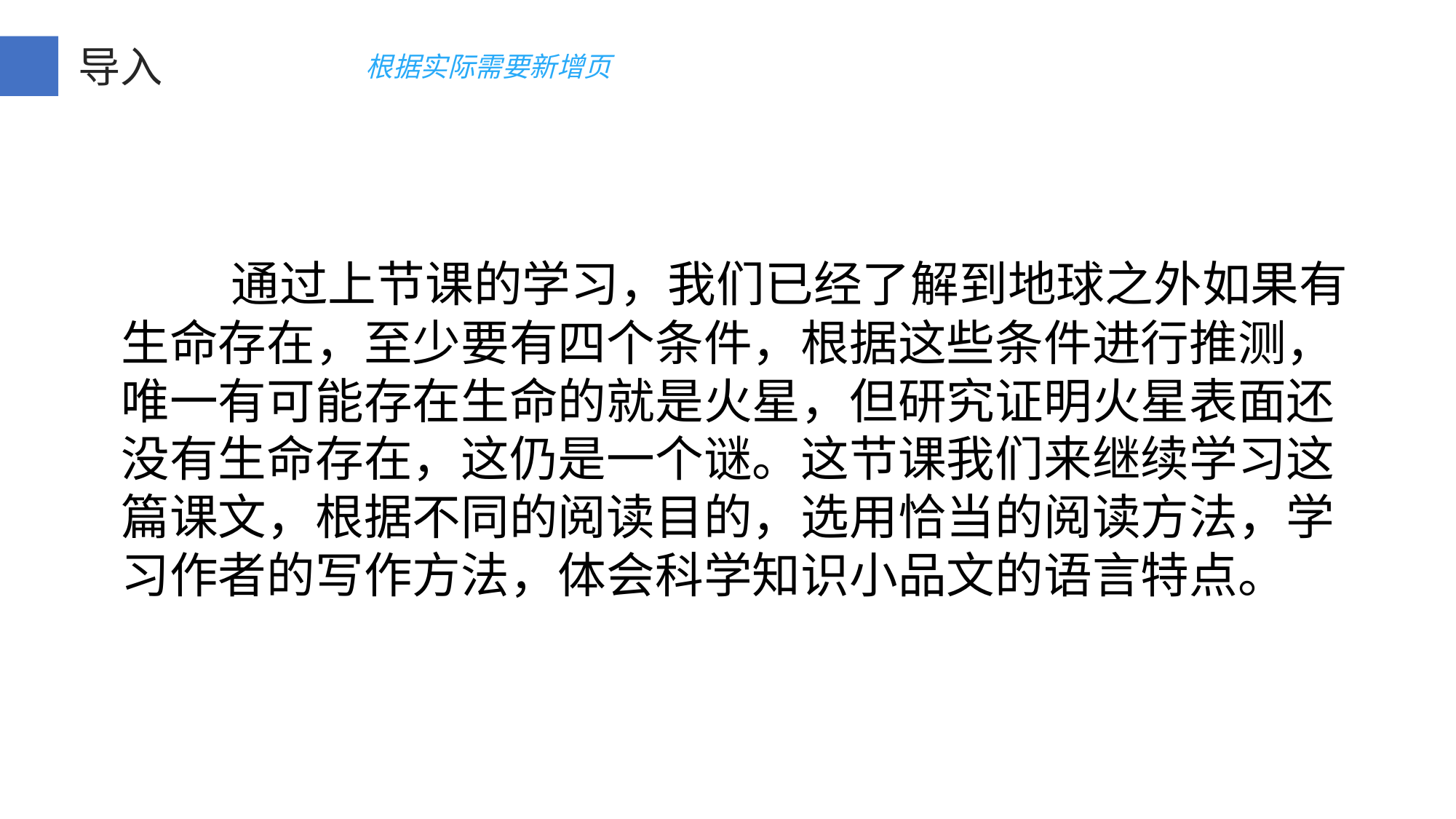

导入

根据实际需要新增页
         通过上节课的学习，我们已经了解到地球之外如果有生命存在，至少要有四个条件，根据这些条件进行推测，唯一有可能存在生命的就是火星，但研究证明火星表面还没有生命存在，这仍是一个谜。这节课我们来继续学习这篇课文，根据不同的阅读目的，选用恰当的阅读方法，学习作者的写作方法，体会科学知识小品文的语言特点。
3